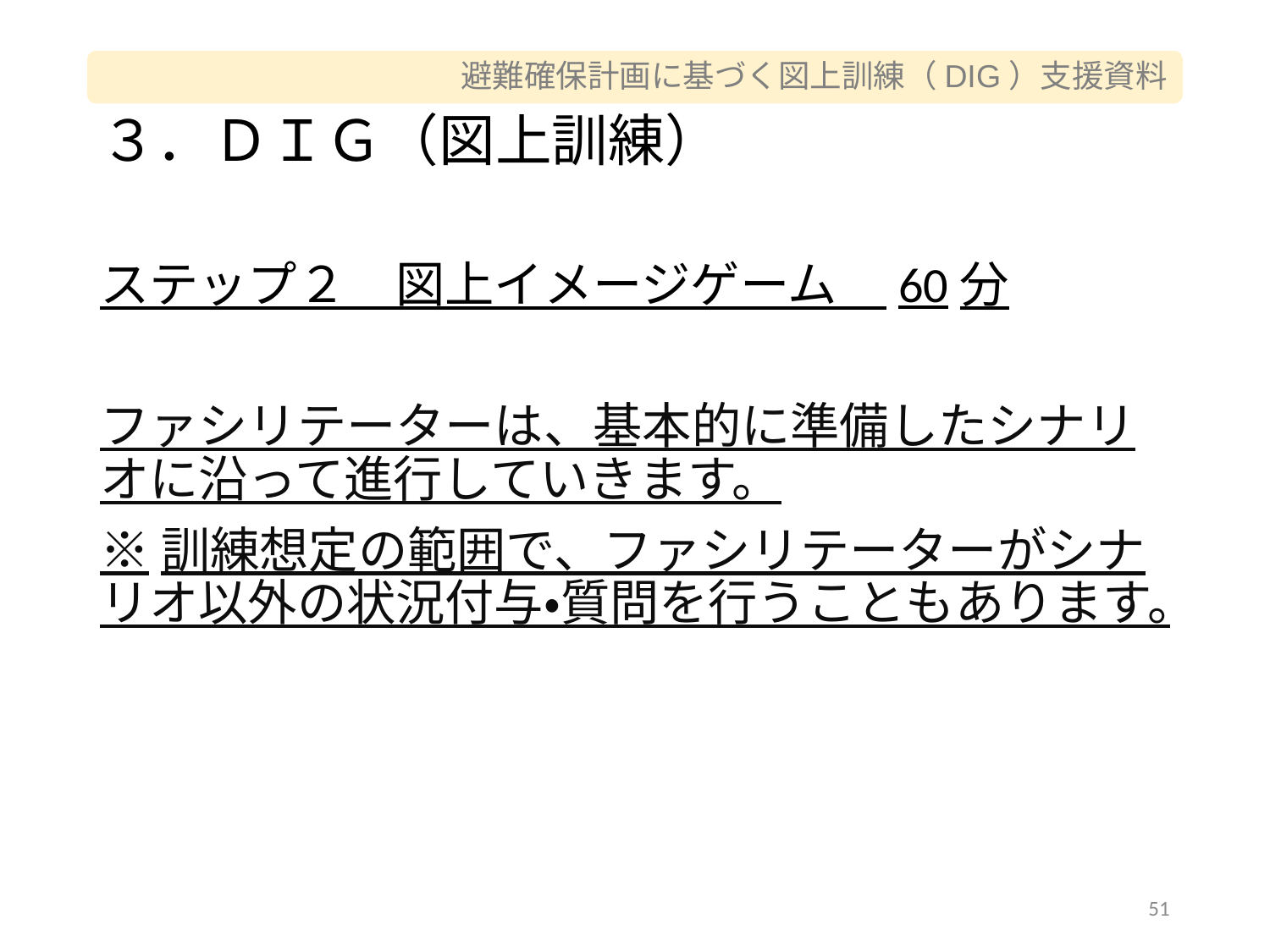

# ３．ＤＩＧ（図上訓練）
ステップ２　図上イメージゲーム　60分

ファシリテーターは、基本的に準備したシナリオに沿って進行していきます。
※訓練想定の範囲で、ファシリテーターがシナリオ以外の状況付与・質問を行うこともあります。

51